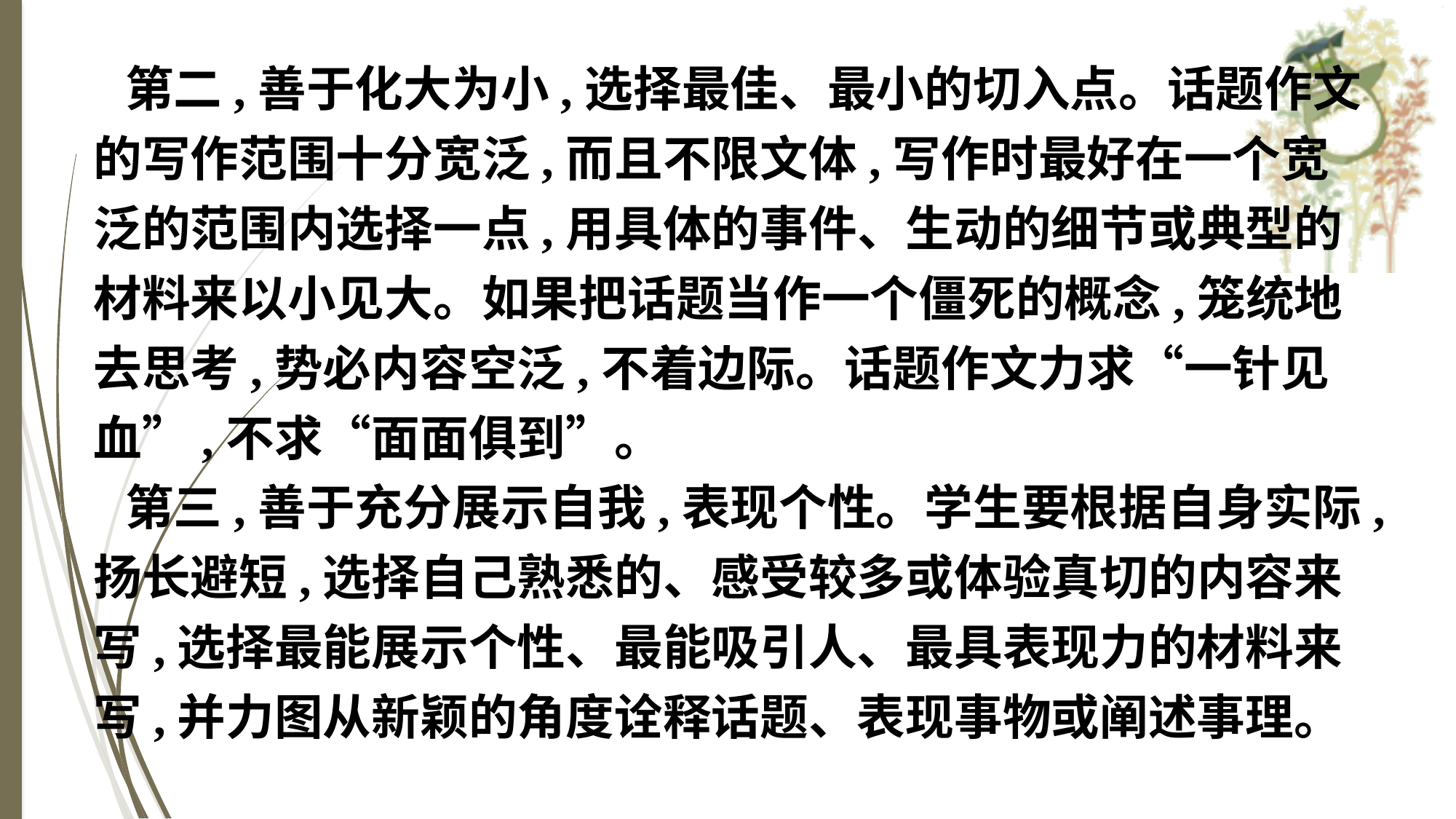

第二,善于化大为小,选择最佳、最小的切入点。话题作文的写作范围十分宽泛,而且不限文体,写作时最好在一个宽泛的范围内选择一点,用具体的事件、生动的细节或典型的材料来以小见大。如果把话题当作一个僵死的概念,笼统地去思考,势必内容空泛,不着边际。话题作文力求“一针见血”,不求“面面俱到”。
第三,善于充分展示自我,表现个性。学生要根据自身实际,扬长避短,选择自己熟悉的、感受较多或体验真切的内容来写,选择最能展示个性、最能吸引人、最具表现力的材料来写,并力图从新颖的角度诠释话题、表现事物或阐述事理。